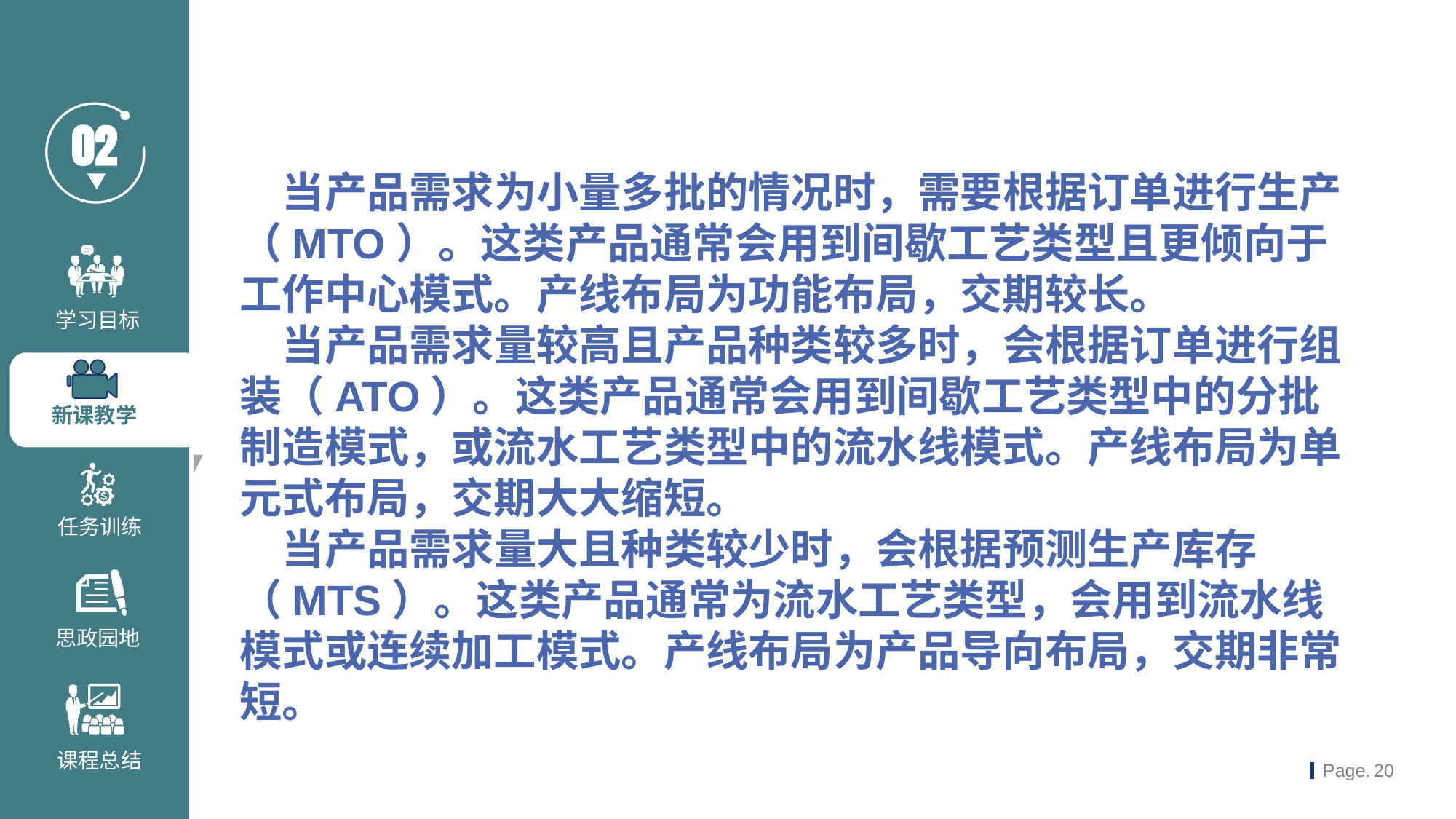

当产品需求为小量多批的情况时，需要根据订单进行生产（MTO）。这类产品通常会用到间歇工艺类型且更倾向于工作中心模式。产线布局为功能布局，交期较长。
当产品需求量较高且产品种类较多时，会根据订单进行组装（ATO）。这类产品通常会用到间歇工艺类型中的分批制造模式，或流水工艺类型中的流水线模式。产线布局为单元式布局，交期大大缩短。
当产品需求量大且种类较少时，会根据预测生产库存（MTS）。这类产品通常为流水工艺类型，会用到流水线模式或连续加工模式。产线布局为产品导向布局，交期非常短。